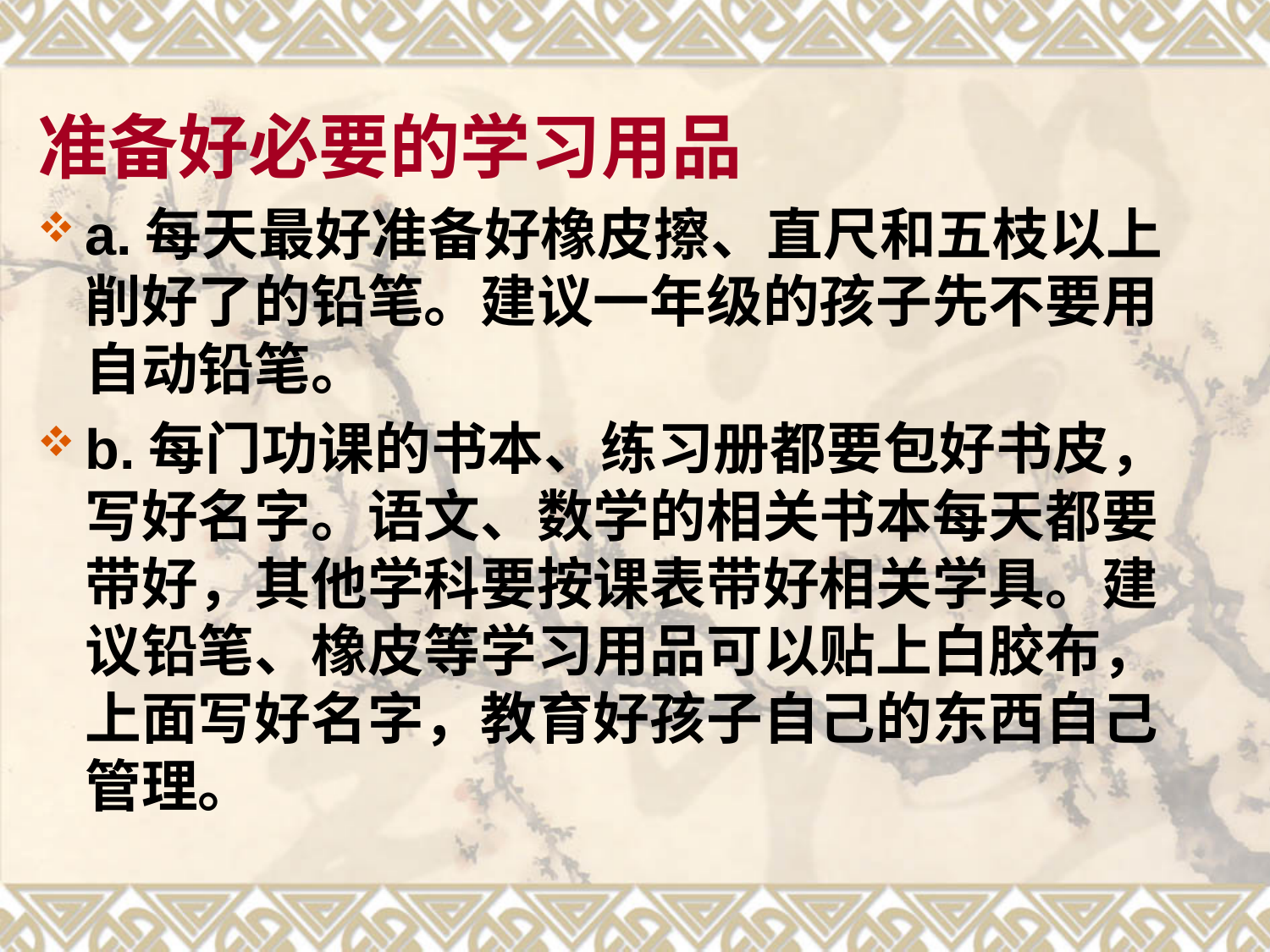

准备好必要的学习用品
a.每天最好准备好橡皮擦、直尺和五枝以上削好了的铅笔。建议一年级的孩子先不要用自动铅笔。
b.每门功课的书本、练习册都要包好书皮，写好名字。语文、数学的相关书本每天都要带好，其他学科要按课表带好相关学具。建议铅笔、橡皮等学习用品可以贴上白胶布，上面写好名字，教育好孩子自己的东西自己管理。